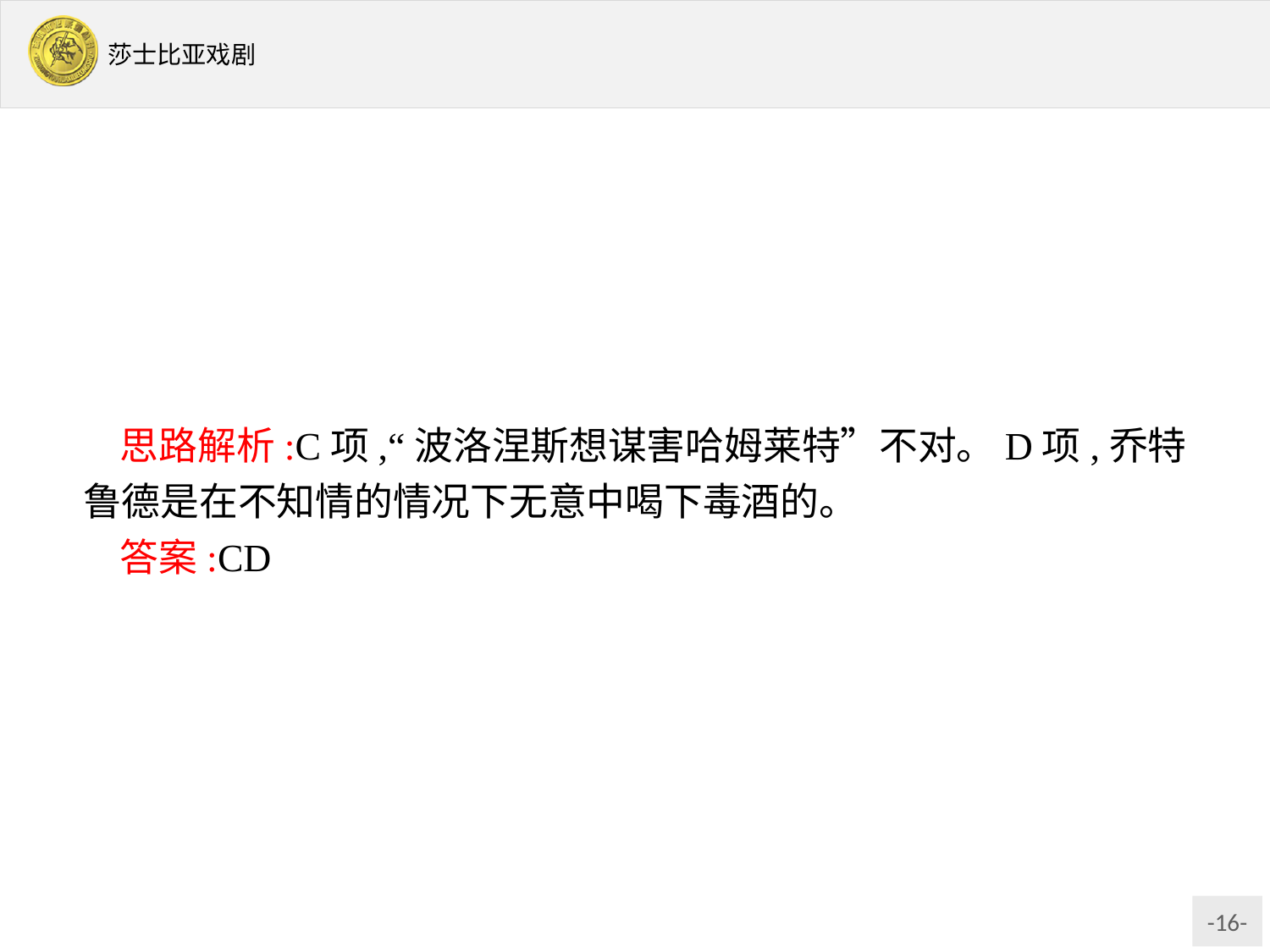

思路解析:C项,“波洛涅斯想谋害哈姆莱特”不对。D项,乔特鲁德是在不知情的情况下无意中喝下毒酒的。
答案:CD